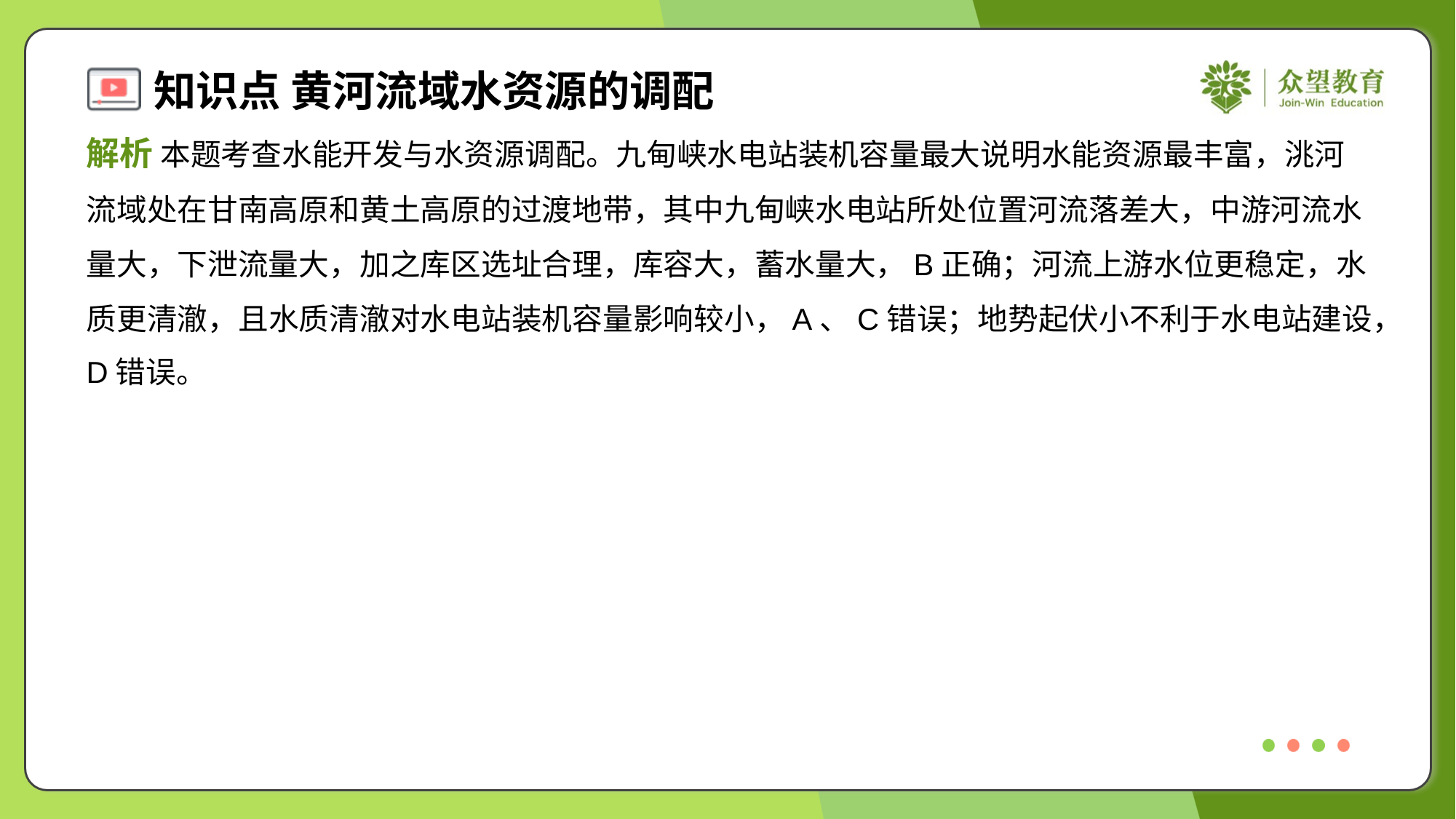

解析 本题考查水能开发与水资源调配。九甸峡水电站装机容量最大说明水能资源最丰富，洮河
流域处在甘南高原和黄土高原的过渡地带，其中九甸峡水电站所处位置河流落差大，中游河流水
量大，下泄流量大，加之库区选址合理，库容大，蓄水量大，B正确；河流上游水位更稳定，水
质更清澈，且水质清澈对水电站装机容量影响较小，A、C错误；地势起伏小不利于水电站建设，
D错误。